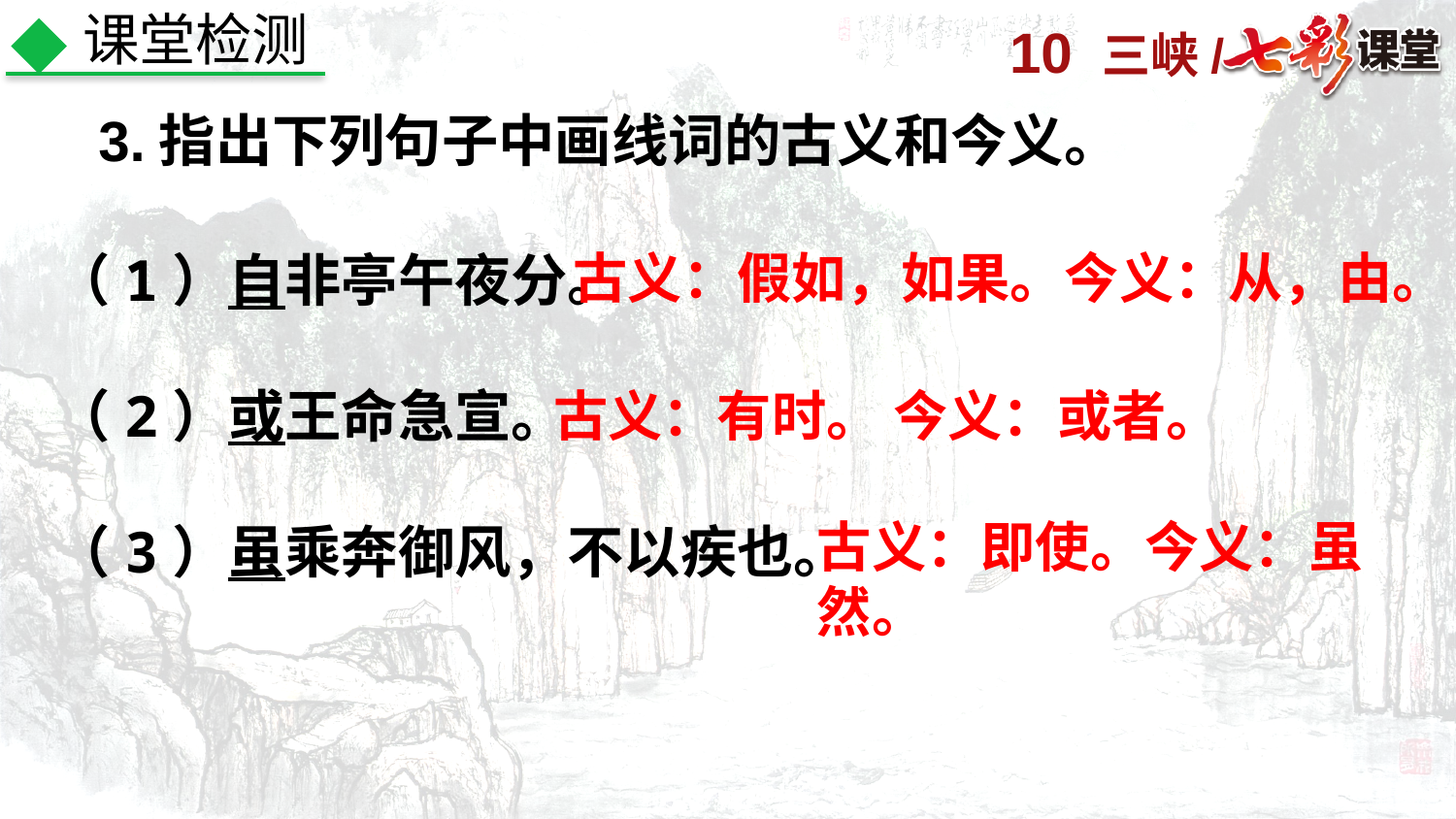

课堂检测

3.指出下列句子中画线词的古义和今义。
古义：假如，如果。今义：从，由。
（1）自非亭午夜分。

（2）或王命急宣。

（3）虽乘奔御风，不以疾也。
古义：有时。 今义：或者。
古义：即使。今义：虽然。